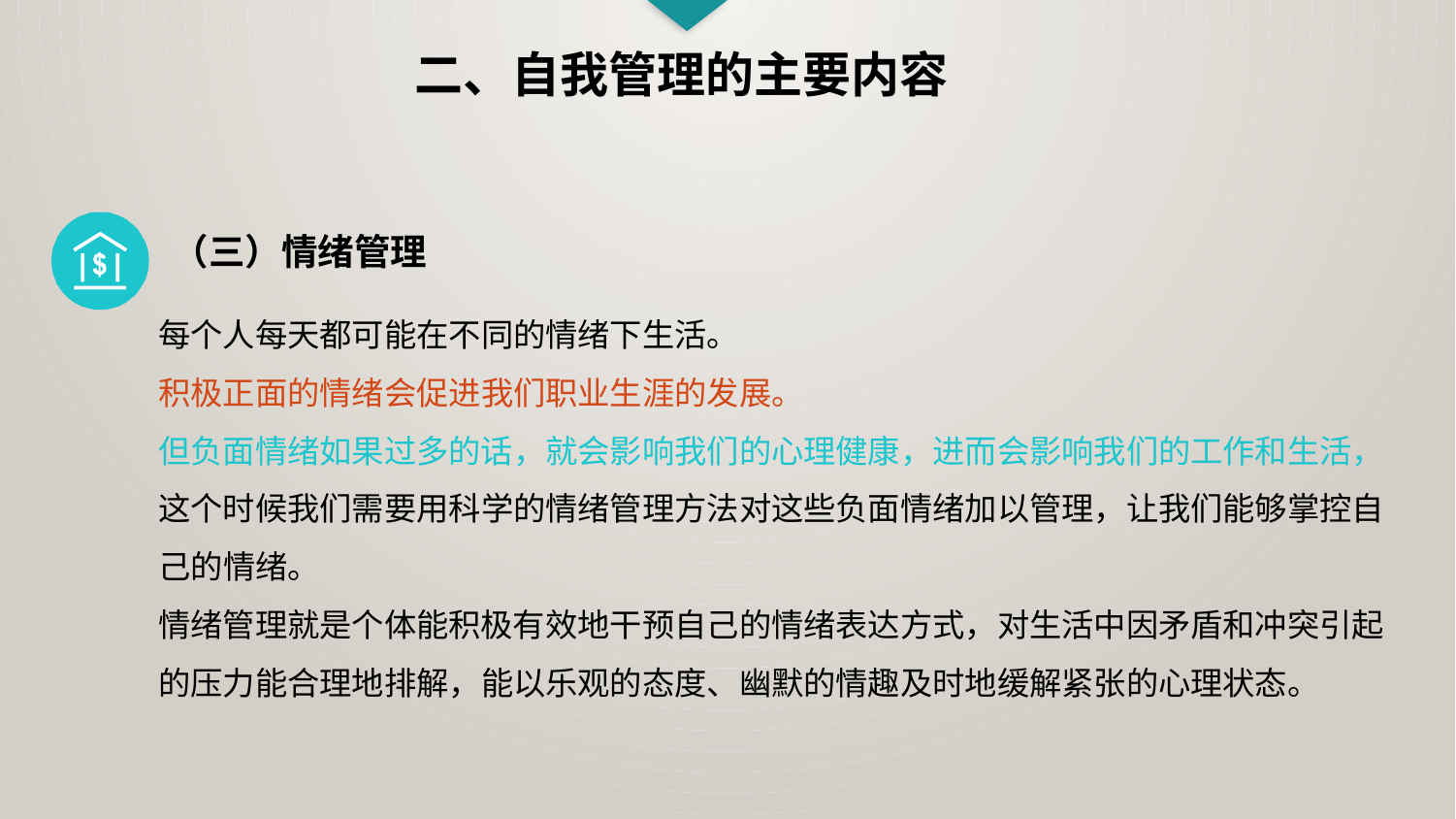

二、自我管理的主要内容

（三）情绪管理

每个人每天都可能在不同的情绪下生活。
积极正面的情绪会促进我们职业生涯的发展。
但负面情绪如果过多的话，就会影响我们的心理健康，进而会影响我们的工作和生活，这个时候我们需要用科学的情绪管理方法对这些负面情绪加以管理，让我们能够掌控自己的情绪。
情绪管理就是个体能积极有效地干预自己的情绪表达方式，对生活中因矛盾和冲突引起的压力能合理地排解，能以乐观的态度、幽默的情趣及时地缓解紧张的心理状态。
13